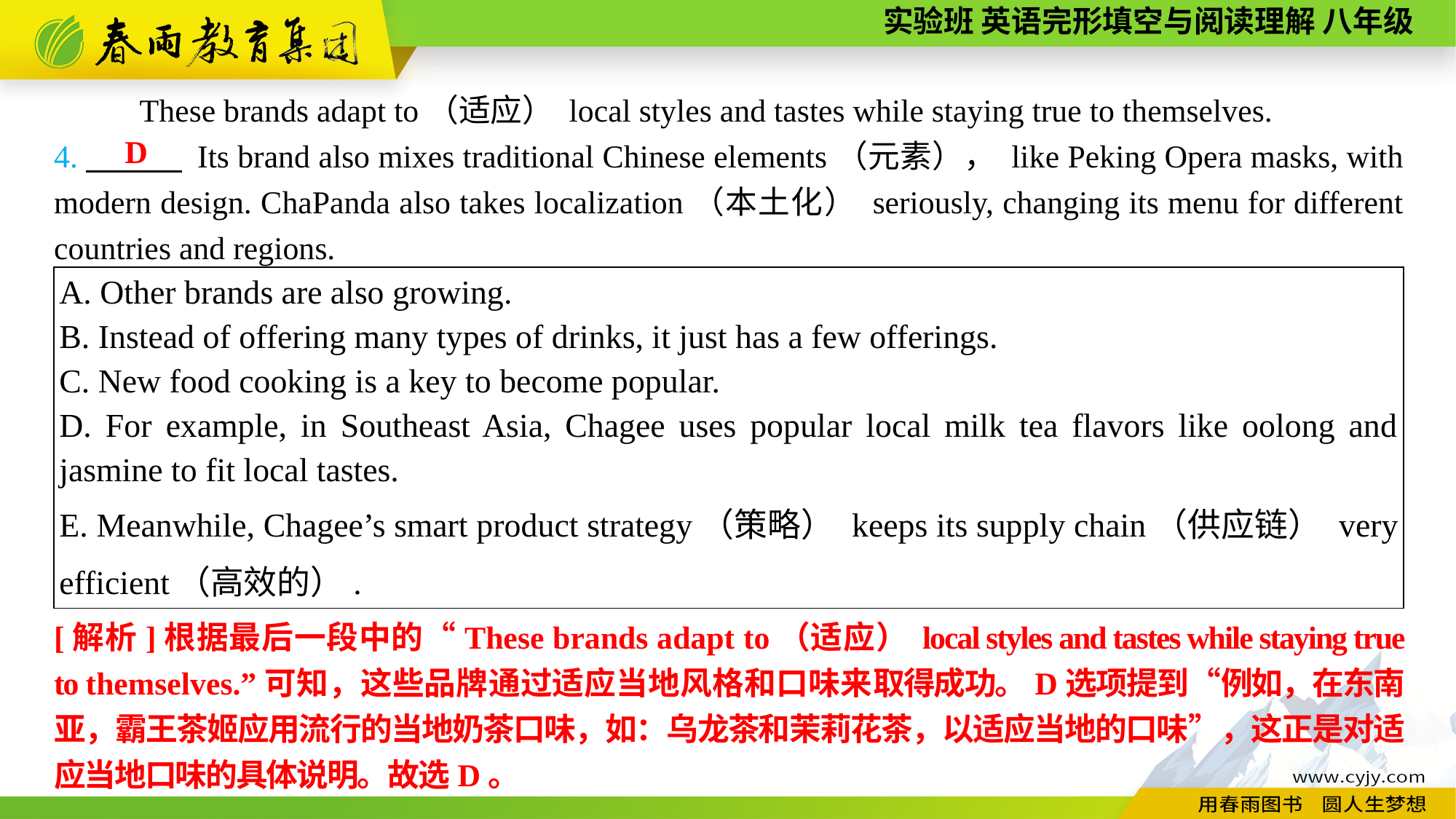

These brands adapt to（适应） local styles and tastes while staying true to themselves.
4.　　　 Its brand also mixes traditional Chinese elements（元素）， like Peking Opera masks, with modern design. ChaPanda also takes localization（本土化） seriously, changing its menu for different countries and regions.
D
| A. Other brands are also growing. B. Instead of offering many types of drinks, it just has a few offerings. C. New food cooking is a key to become popular. D. For example, in Southeast Asia, Chagee uses popular local milk tea flavors like oolong and jasmine to fit local tastes. E. Meanwhile, Chagee’s smart product strategy（策略） keeps its supply chain（供应链） very efficient（高效的）. |
| --- |
[解析]根据最后一段中的“These brands adapt to（适应） local styles and tastes while staying true to themselves.”可知，这些品牌通过适应当地风格和口味来取得成功。D选项提到“例如，在东南亚，霸王茶姬应用流行的当地奶茶口味，如：乌龙茶和茉莉花茶，以适应当地的口味”，这正是对适应当地口味的具体说明。故选D。